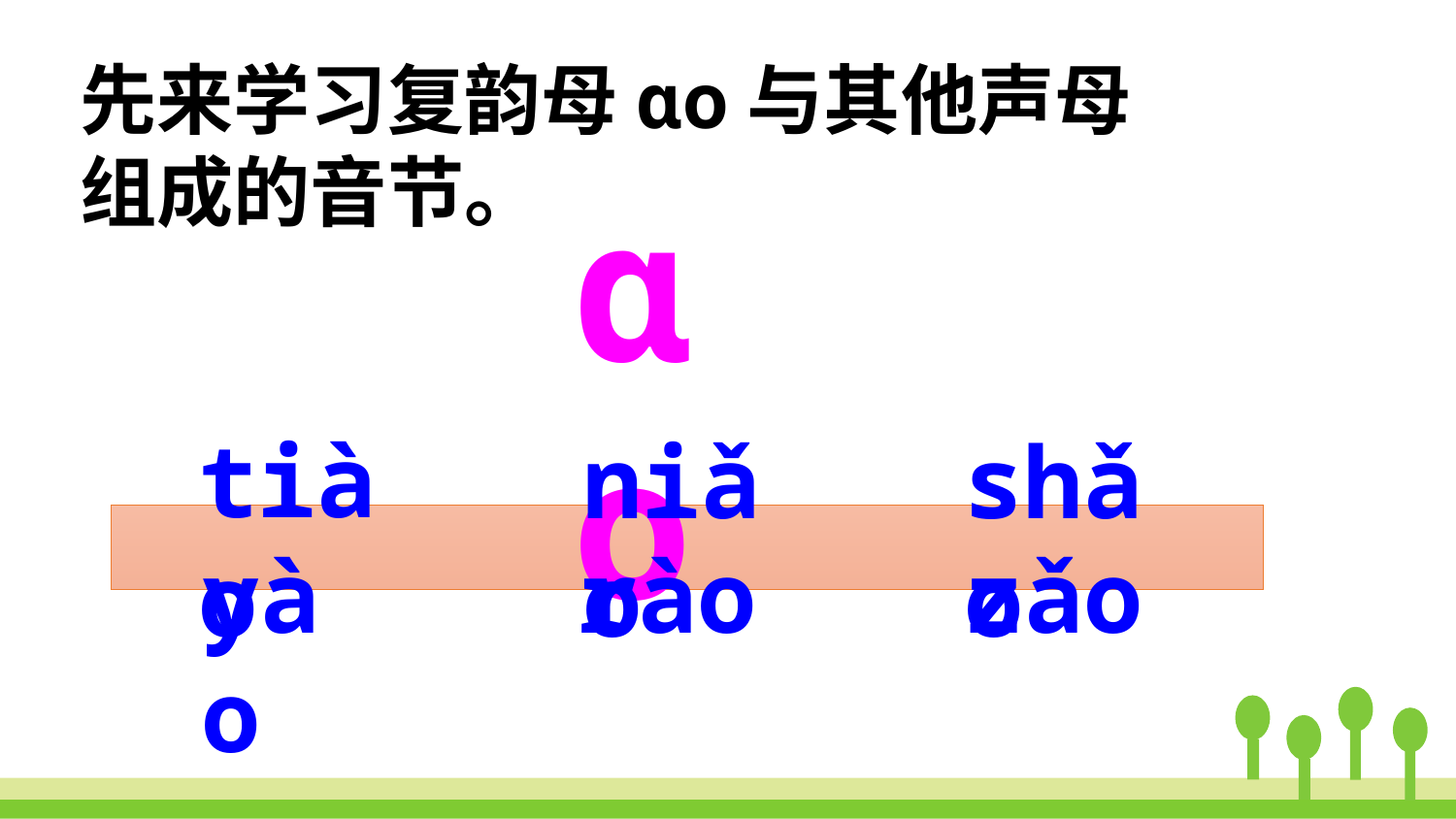

先来学习复韵母ɑo与其他声母组成的音节。
ɑo
tiào
shǎo
niǎo

rào
zǎo
yào